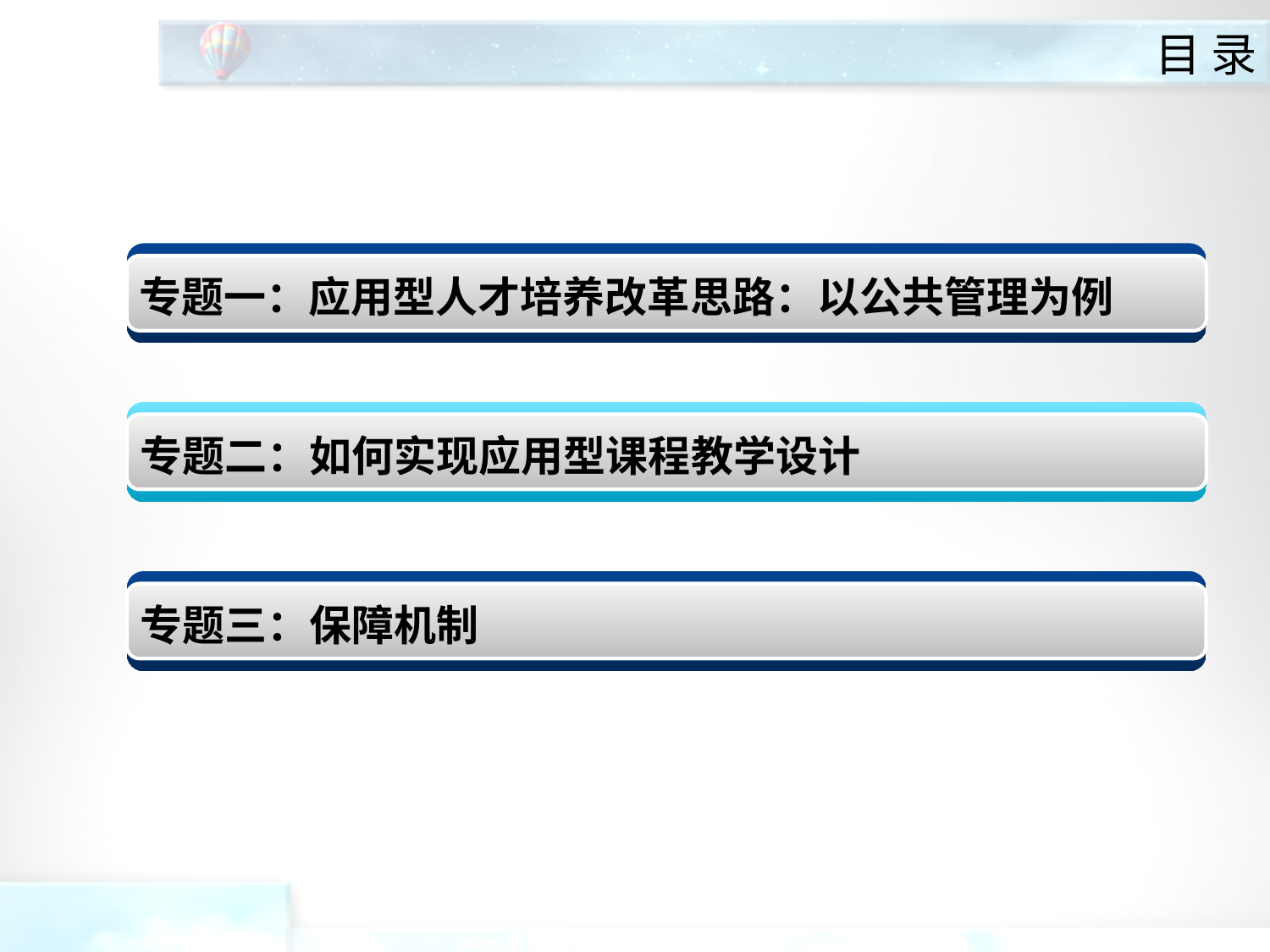

目 录

专题一：应用型人才培养改革思路：以公共管理为例

专题二：如何实现应用型课程教学设计

专题三：保障机制